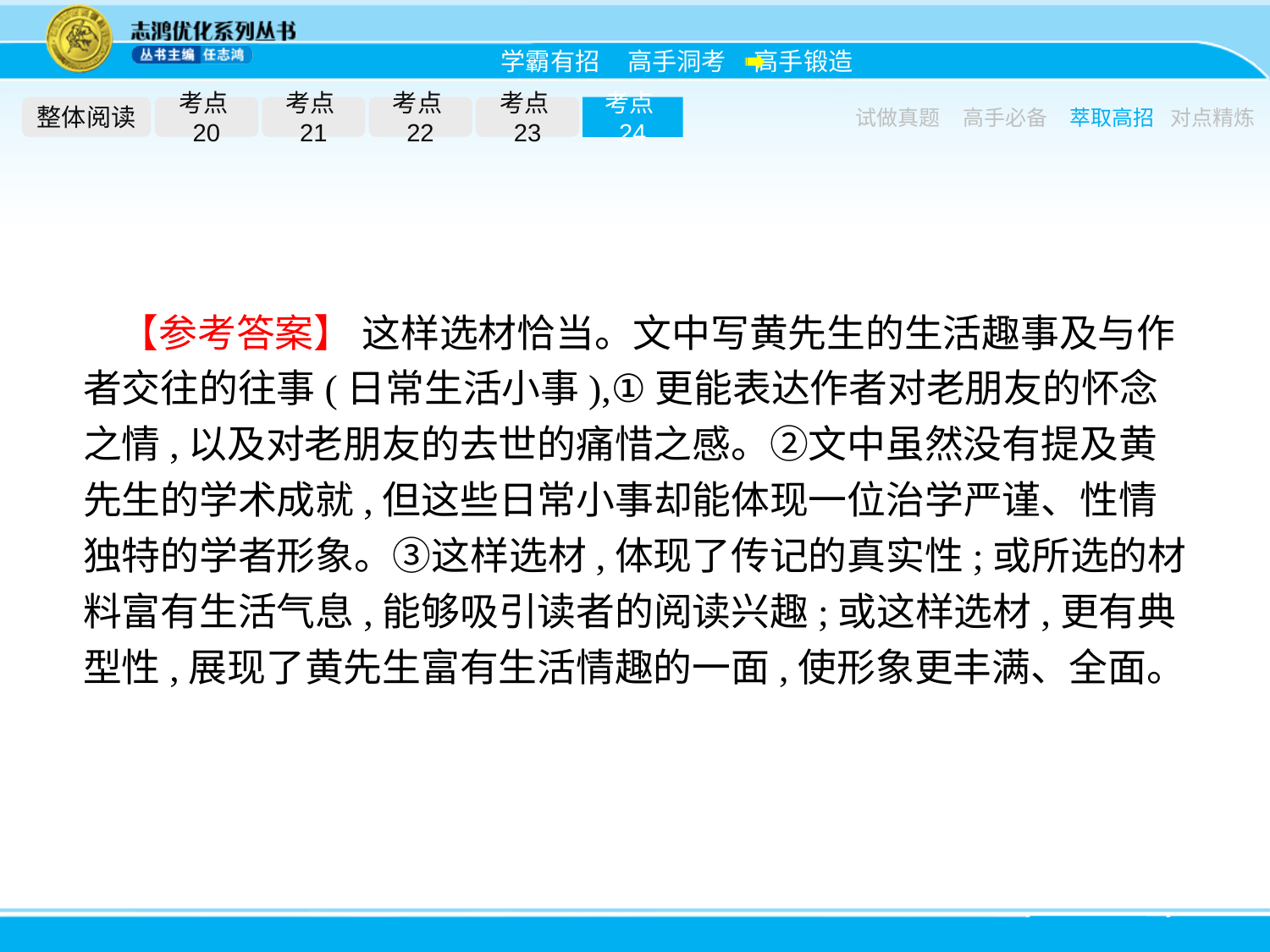

整体阅读
考点20
考点21
考点22
考点23
考点24
试做真题
高手必备
萃取高招
对点精炼
【参考答案】 这样选材恰当。文中写黄先生的生活趣事及与作者交往的往事(日常生活小事),①更能表达作者对老朋友的怀念之情,以及对老朋友的去世的痛惜之感。②文中虽然没有提及黄先生的学术成就,但这些日常小事却能体现一位治学严谨、性情独特的学者形象。③这样选材,体现了传记的真实性;或所选的材料富有生活气息,能够吸引读者的阅读兴趣;或这样选材,更有典型性,展现了黄先生富有生活情趣的一面,使形象更丰满、全面。